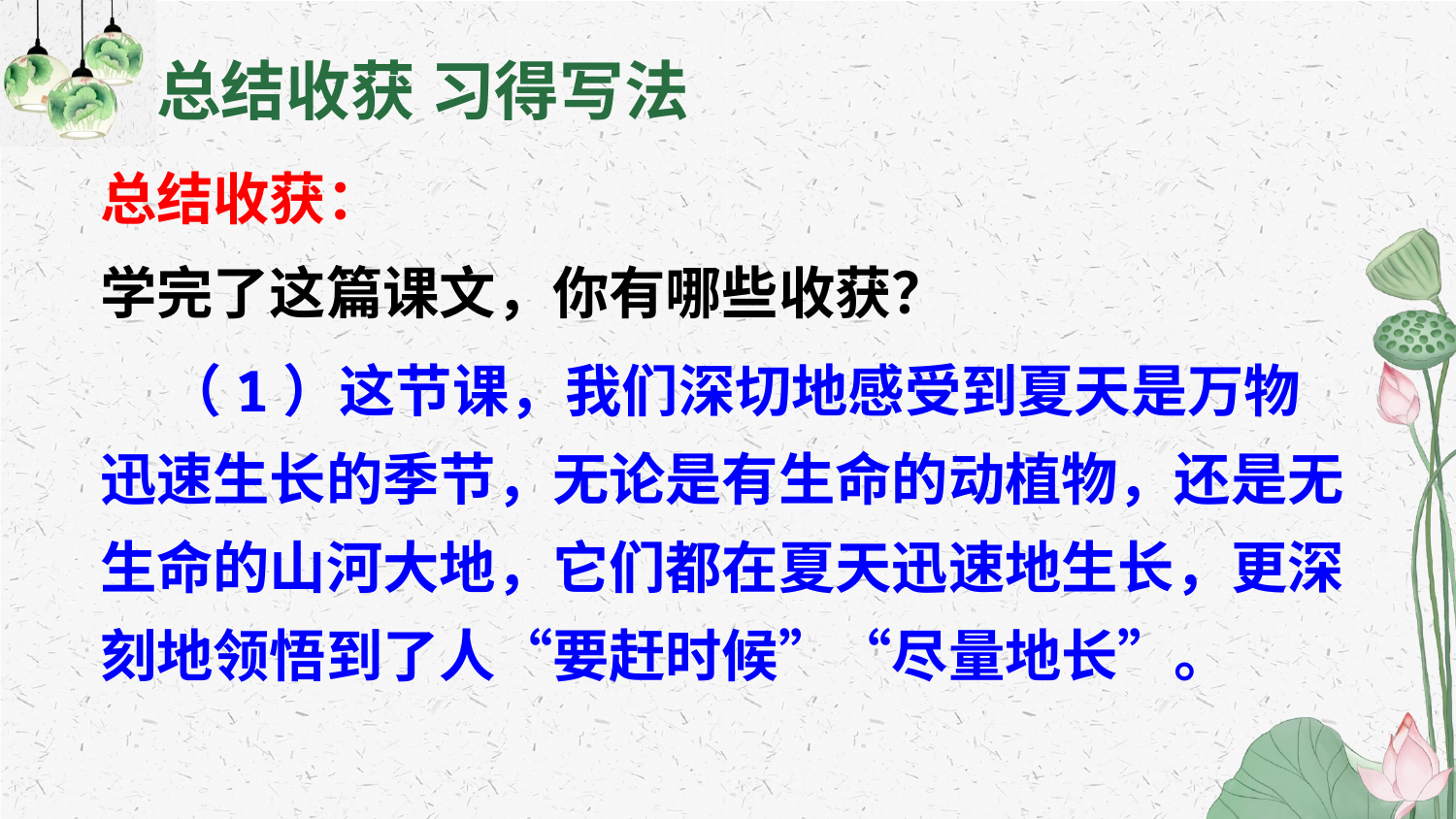

总结收获 习得写法
总结收获：
学完了这篇课文，你有哪些收获？
    （1）这节课，我们深切地感受到夏天是万物迅速生长的季节，无论是有生命的动植物，还是无生命的山河大地，它们都在夏天迅速地生长，更深刻地领悟到了人“要赶时候”“尽量地长”。